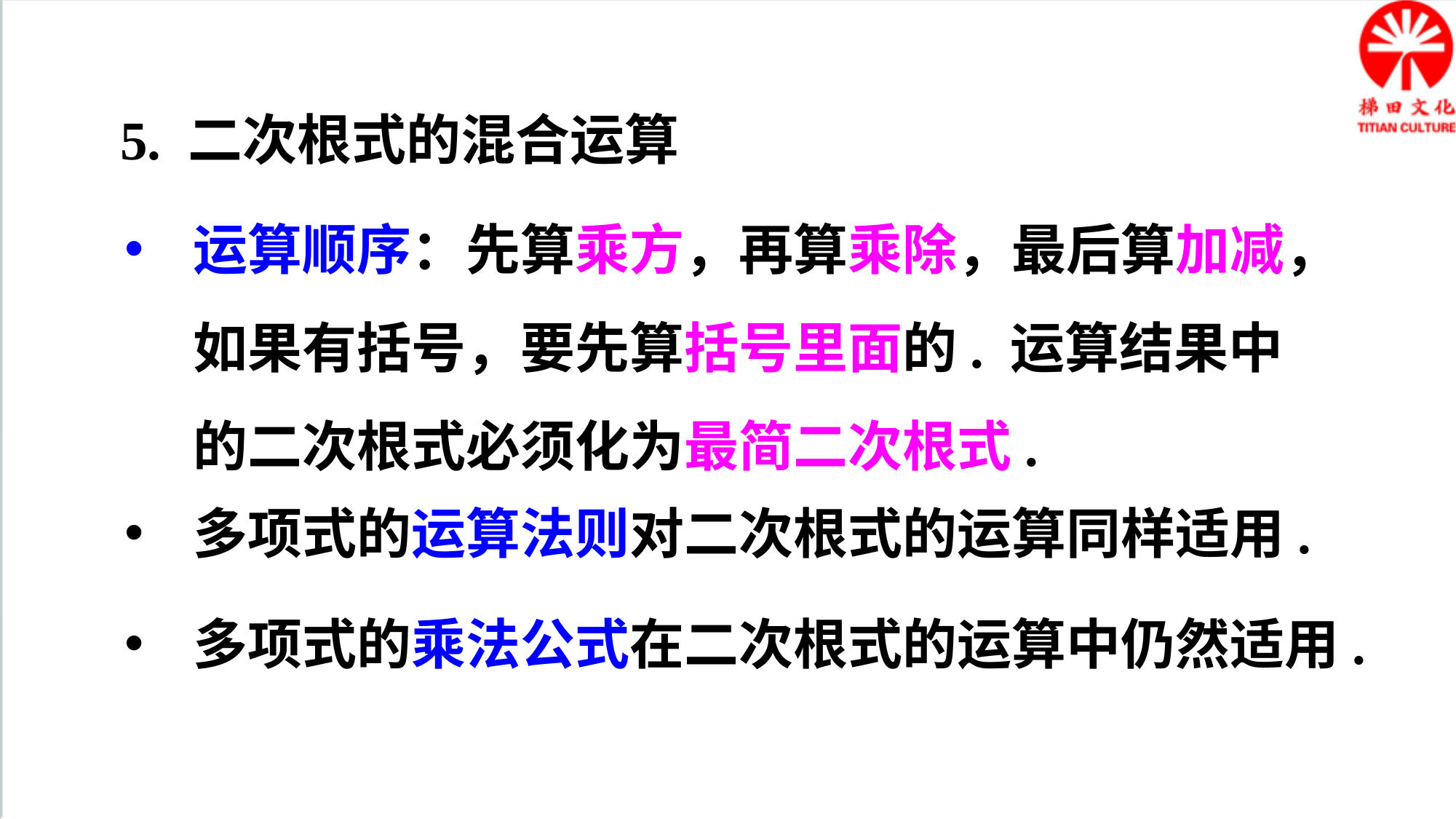

5. 二次根式的混合运算
运算顺序：先算乘方，再算乘除，最后算加减，如果有括号，要先算括号里面的. 运算结果中的二次根式必须化为最简二次根式.
多项式的运算法则对二次根式的运算同样适用.
多项式的乘法公式在二次根式的运算中仍然适用.